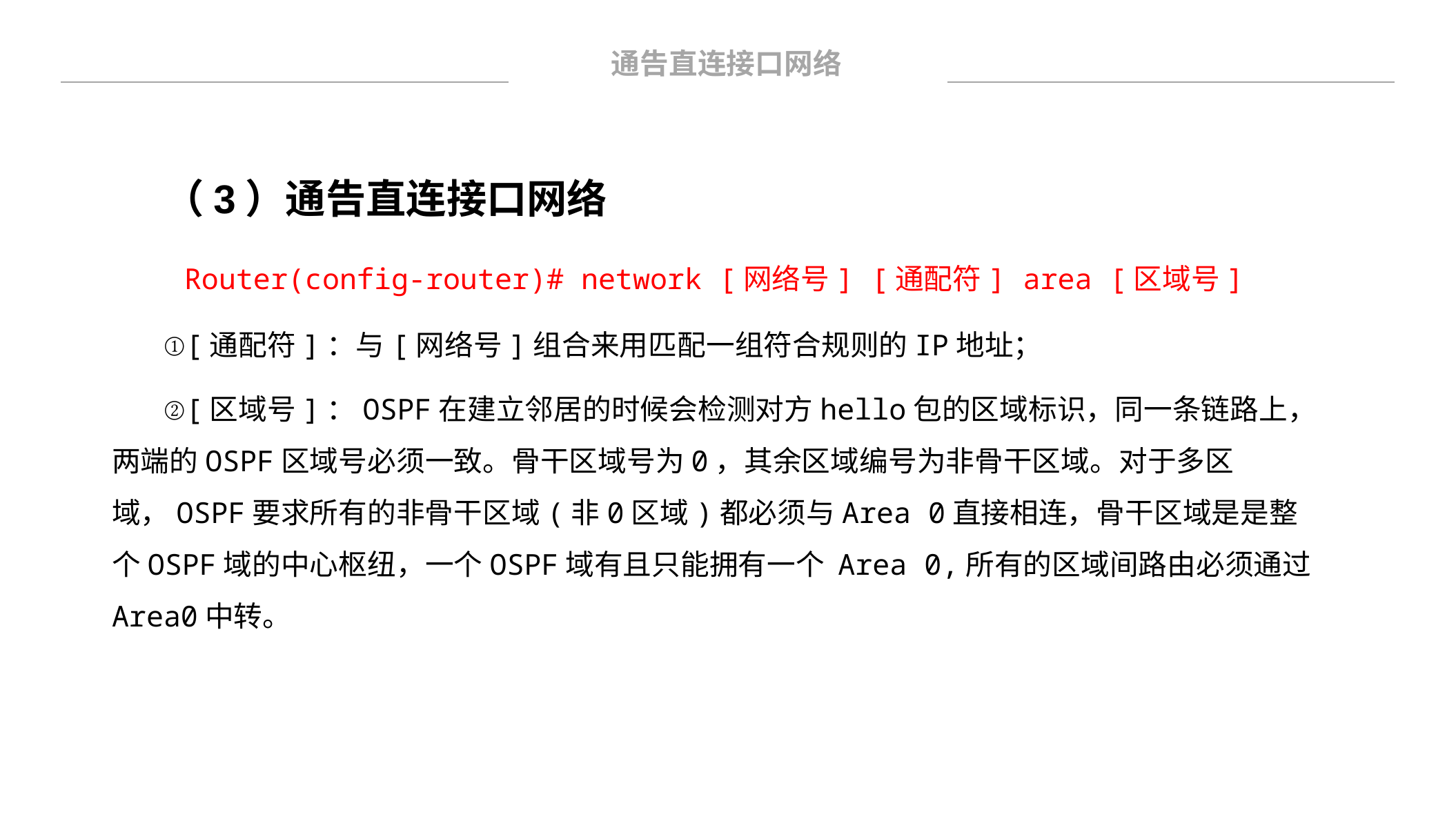

通告直连接口网络
（3）通告直连接口网络
 Router(config-router)# network [网络号] [通配符] area [区域号]
①[通配符]：与[网络号]组合来用匹配一组符合规则的IP地址；
②[区域号]：OSPF在建立邻居的时候会检测对方hello包的区域标识，同一条链路上，两端的OSPF区域号必须一致。骨干区域号为0，其余区域编号为非骨干区域。对于多区域，OSPF要求所有的非骨干区域(非0区域)都必须与Area 0直接相连，骨干区域是是整个OSPF域的中心枢纽，一个OSPF域有且只能拥有一个 Area 0,所有的区域间路由必须通过Area0中转。